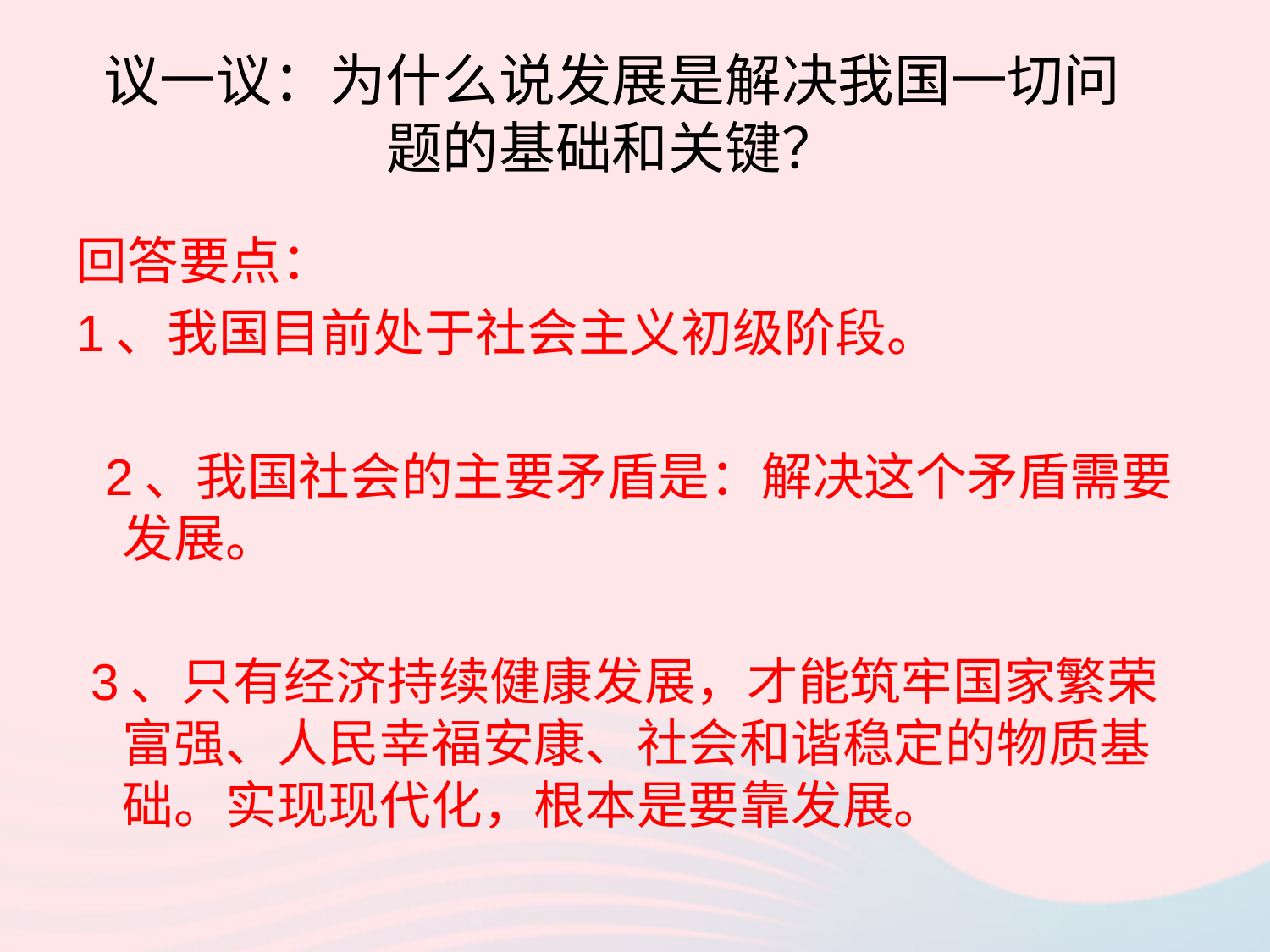

# 议一议：为什么说发展是解决我国一切问题的基础和关键？
回答要点：
1、我国目前处于社会主义初级阶段。

  2、我国社会的主要矛盾是：解决这个矛盾需要发展。

 3、只有经济持续健康发展，才能筑牢国家繁荣富强、人民幸福安康、社会和谐稳定的物质基础。实现现代化，根本是要靠发展。